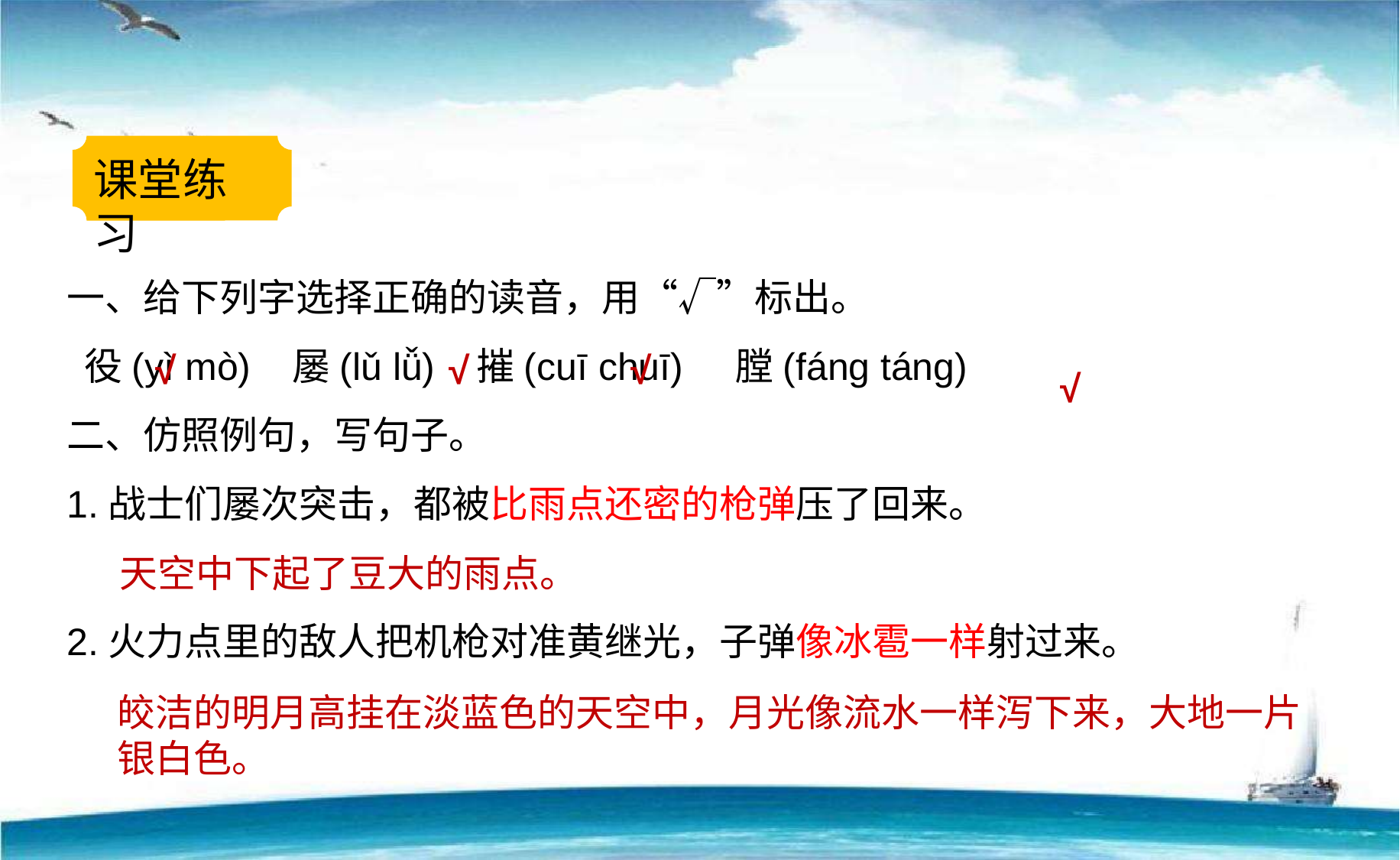

课堂练习
一、给下列字选择正确的读音，用“√”标出。
 役(yì mò)   屡(lǔ lǚ)   摧(cuī chuī)    膛(fánɡ tánɡ)
二、仿照例句，写句子。
1.战士们屡次突击，都被比雨点还密的枪弹压了回来。

2.火力点里的敌人把机枪对准黄继光，子弹像冰雹一样射过来。

 √
√
√
√
天空中下起了豆大的雨点。
皎洁的明月高挂在淡蓝色的天空中，月光像流水一样泻下来，大地一片银白色。